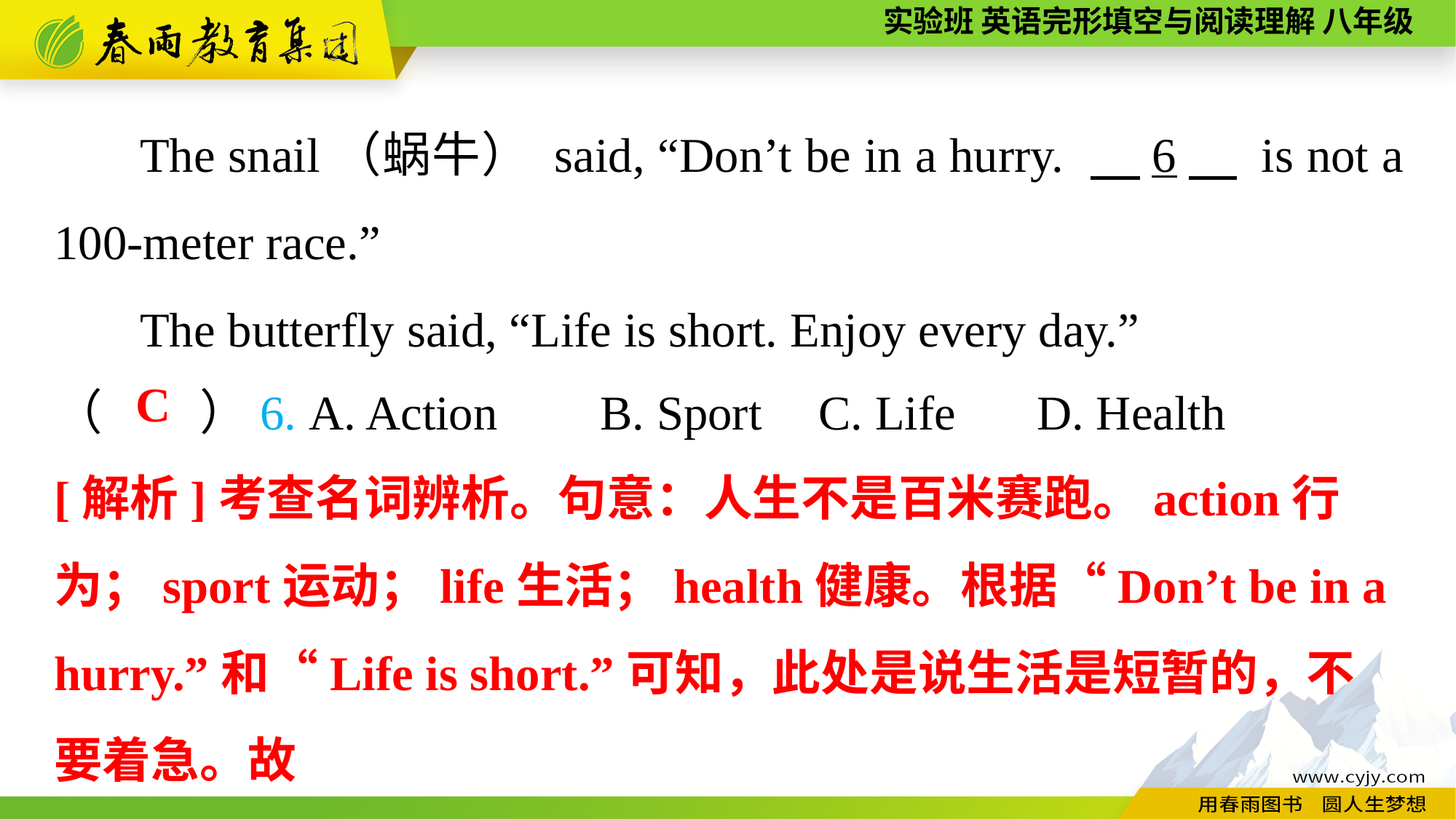

The snail（蜗牛） said, “Don’t be in a hurry. 　6　 is not a 100-meter race.”
The butterfly said, “Life is short. Enjoy every day.”
（　　）6. A. Action	B. Sport	C. Life	D. Health
C
[解析]考查名词辨析。句意：人生不是百米赛跑。action行为；sport运动；life生活；health健康。根据“Don’t be in a hurry.”和“Life is short.”可知，此处是说生活是短暂的，不要着急。故
选C。